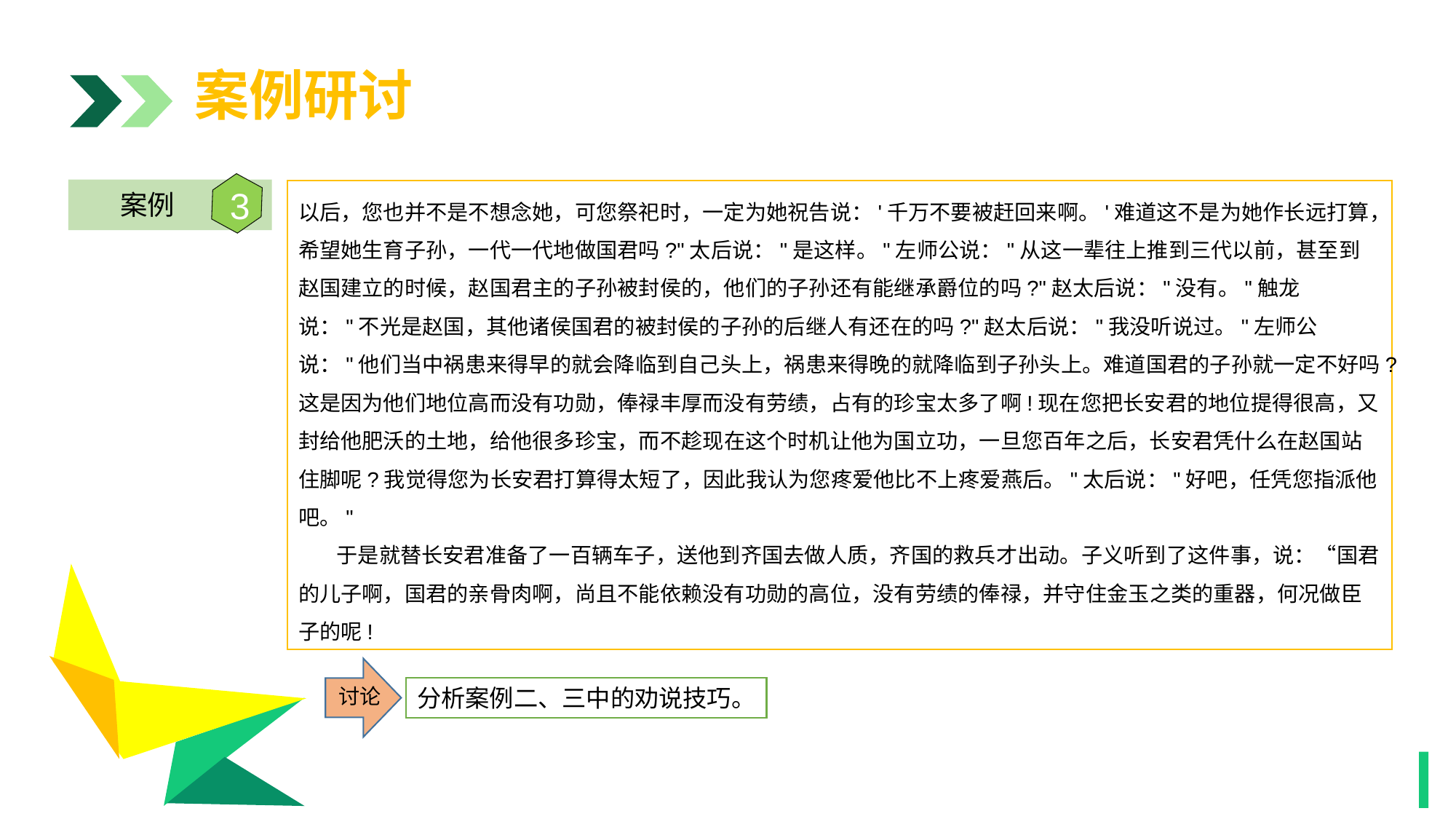

案例研讨

3

案例
以后，您也并不是不想念她，可您祭祀时，一定为她祝告说：'千万不要被赶回来啊。'难道这不是为她作长远打算，希望她生育子孙，一代一代地做国君吗?"太后说："是这样。"左师公说："从这一辈往上推到三代以前，甚至到赵国建立的时候，赵国君主的子孙被封侯的，他们的子孙还有能继承爵位的吗?"赵太后说："没有。"触龙说："不光是赵国，其他诸侯国君的被封侯的子孙的后继人有还在的吗?"赵太后说："我没听说过。"左师公说："他们当中祸患来得早的就会降临到自己头上，祸患来得晚的就降临到子孙头上。难道国君的子孙就一定不好吗?这是因为他们地位高而没有功勋，俸禄丰厚而没有劳绩，占有的珍宝太多了啊!现在您把长安君的地位提得很高，又封给他肥沃的土地，给他很多珍宝，而不趁现在这个时机让他为国立功，一旦您百年之后，长安君凭什么在赵国站住脚呢?我觉得您为长安君打算得太短了，因此我认为您疼爱他比不上疼爱燕后。"太后说："好吧，任凭您指派他吧。"
       于是就替长安君准备了一百辆车子，送他到齐国去做人质，齐国的救兵才出动。子义听到了这件事，说：“国君的儿子啊，国君的亲骨肉啊，尚且不能依赖没有功勋的高位，没有劳绩的俸禄，并守住金玉之类的重器，何况做臣子的呢!
1

讨论
分析案例二、三中的劝说技巧。
1
6